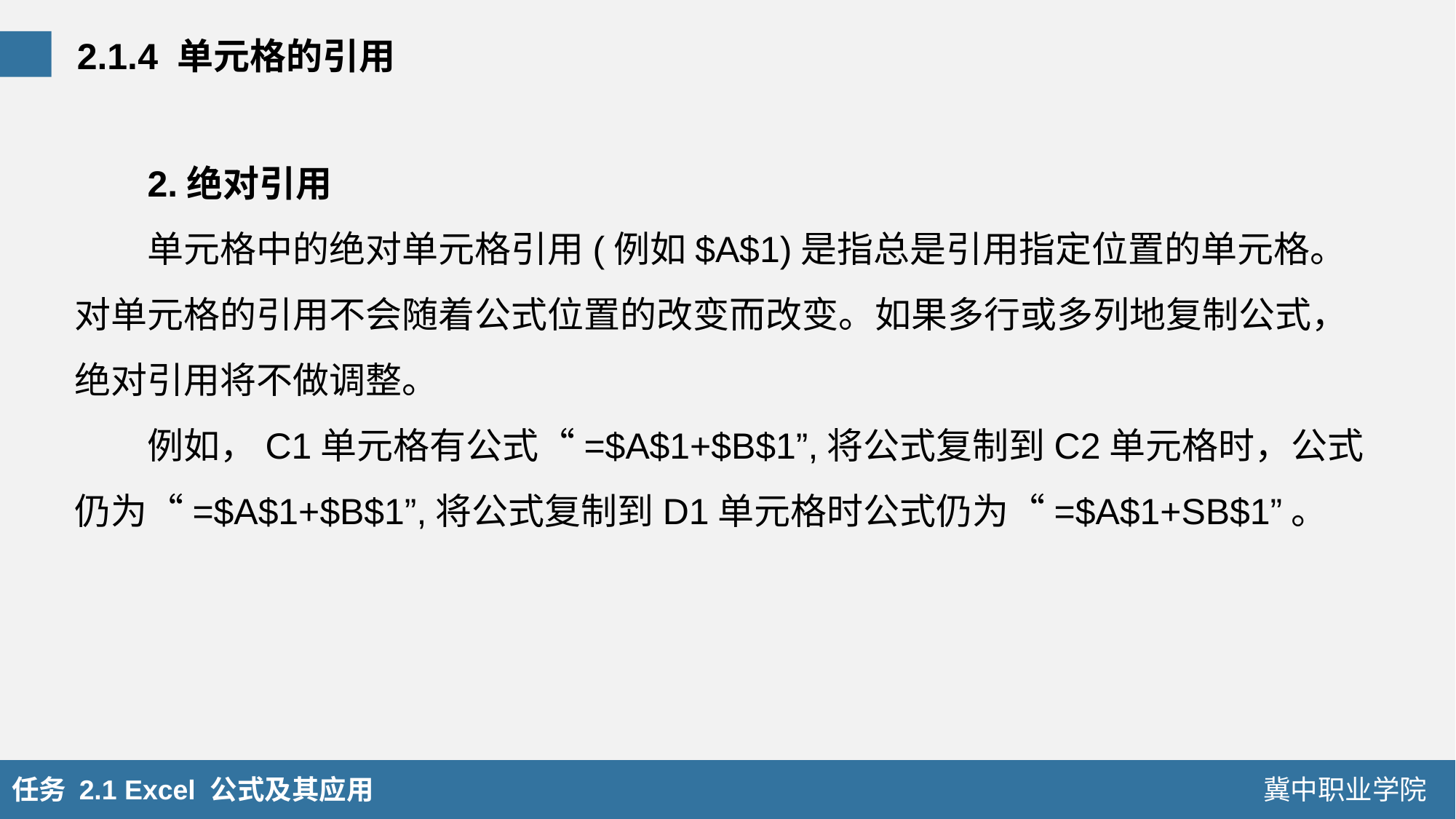

2.1.4 单元格的引用
2.绝对引用
单元格中的绝对单元格引用(例如$A$1)是指总是引用指定位置的单元格。对单元格的引用不会随着公式位置的改变而改变。如果多行或多列地复制公式，绝对引用将不做调整。
例如，C1单元格有公式“=$A$1+$B$1”,将公式复制到C2单元格时，公式仍为“=$A$1+$B$1”,将公式复制到D1单元格时公式仍为“=$A$1+SB$1”。

任务 2.1 Excel 公式及其应用
冀中职业学院